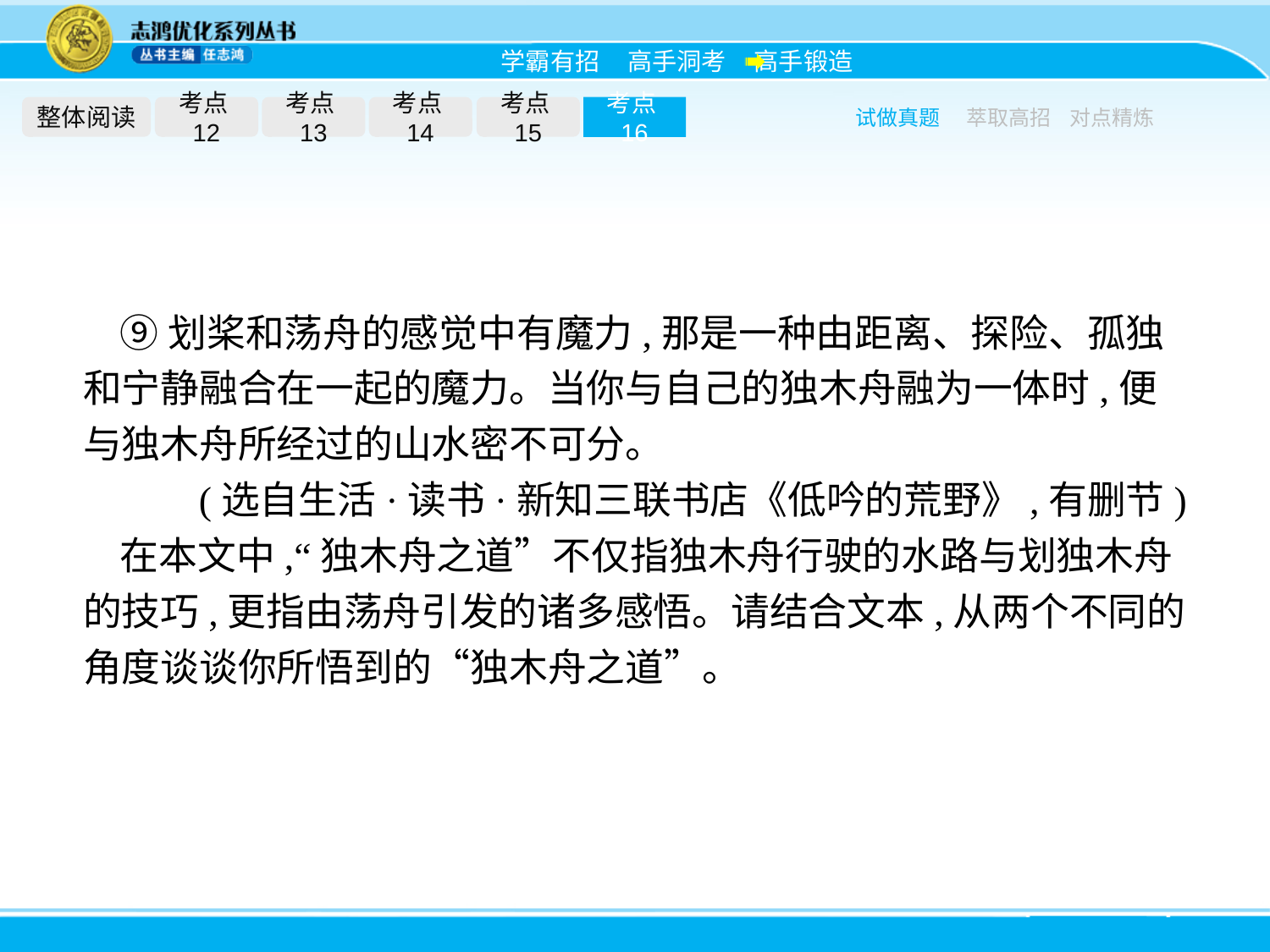

整体阅读
考点12
考点13
考点14
考点15
考点16
试做真题
萃取高招
对点精炼
⑨划桨和荡舟的感觉中有魔力,那是一种由距离、探险、孤独和宁静融合在一起的魔力。当你与自己的独木舟融为一体时,便与独木舟所经过的山水密不可分。
(选自生活·读书·新知三联书店《低吟的荒野》,有删节)
在本文中,“独木舟之道”不仅指独木舟行驶的水路与划独木舟的技巧,更指由荡舟引发的诸多感悟。请结合文本,从两个不同的角度谈谈你所悟到的“独木舟之道”。